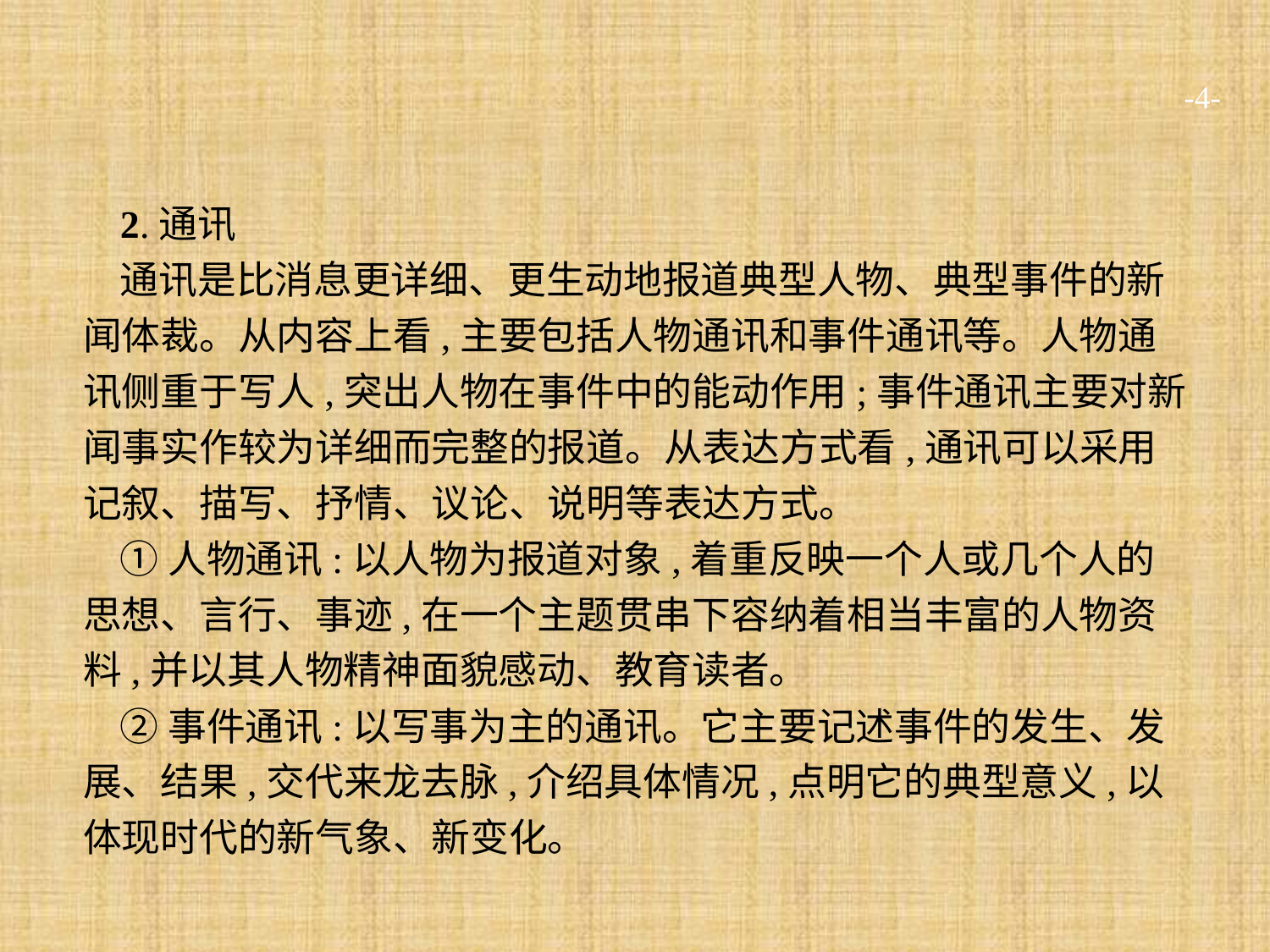

-4-
2.通讯
通讯是比消息更详细、更生动地报道典型人物、典型事件的新闻体裁。从内容上看,主要包括人物通讯和事件通讯等。人物通讯侧重于写人,突出人物在事件中的能动作用;事件通讯主要对新闻事实作较为详细而完整的报道。从表达方式看,通讯可以采用记叙、描写、抒情、议论、说明等表达方式。
①人物通讯:以人物为报道对象,着重反映一个人或几个人的思想、言行、事迹,在一个主题贯串下容纳着相当丰富的人物资料,并以其人物精神面貌感动、教育读者。
②事件通讯:以写事为主的通讯。它主要记述事件的发生、发展、结果,交代来龙去脉,介绍具体情况,点明它的典型意义,以体现时代的新气象、新变化。